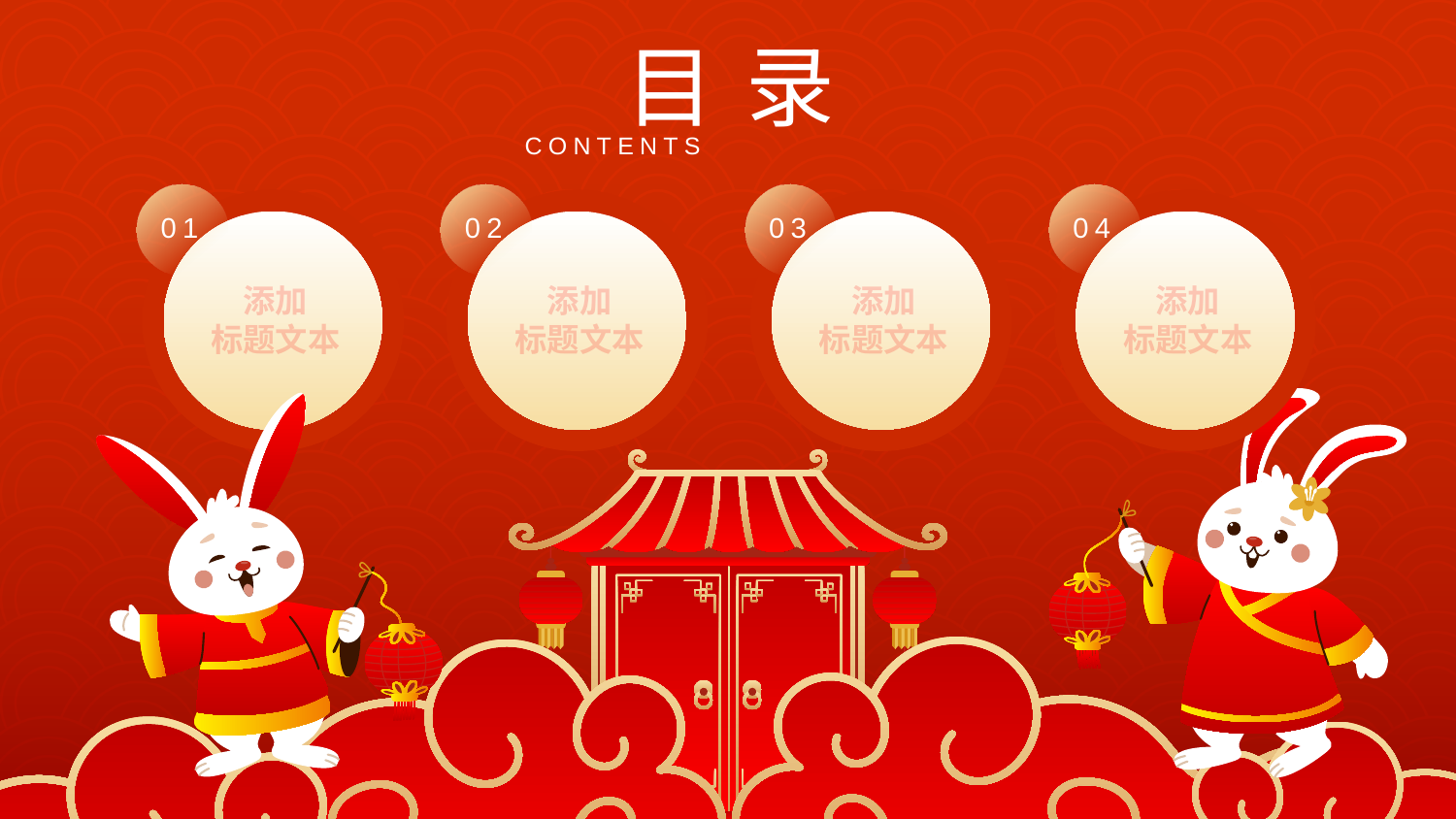

目 录
CONTENTS

01

添加
标题文本

02

添加
标题文本

03

添加
标题文本

04

添加
标题文本